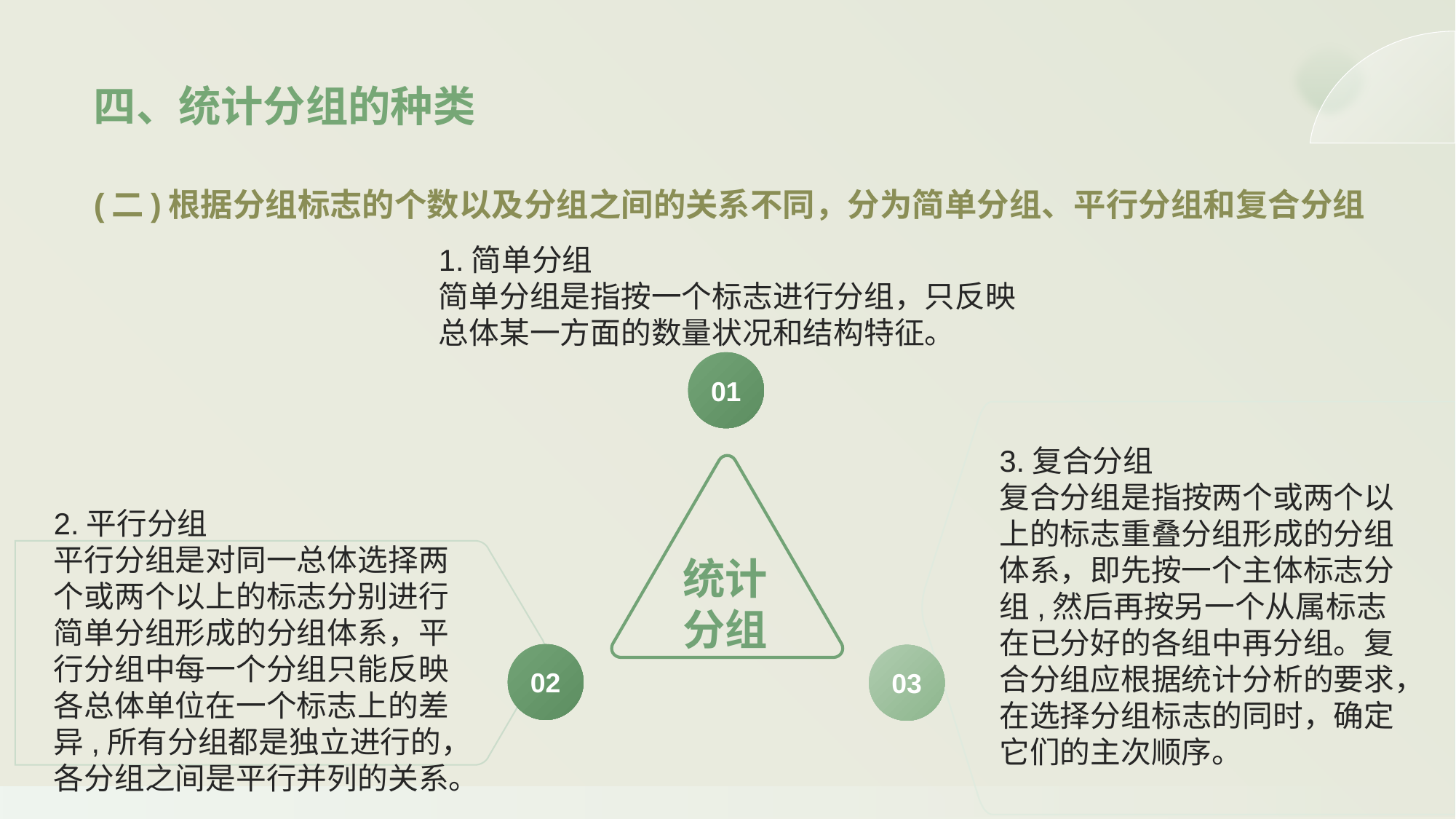

四、统计分组的种类
(二)根据分组标志的个数以及分组之间的关系不同，分为简单分组、平行分组和复合分组
1.简单分组
简单分组是指按一个标志进行分组，只反映总体某一方面的数量状况和结构特征。

01
3.复合分组
复合分组是指按两个或两个以上的标志重叠分组形成的分组体系，即先按一个主体标志分组,然后再按另一个从属标志在已分好的各组中再分组。复合分组应根据统计分析的要求，在选择分组标志的同时，确定它们的主次顺序。
统计分组
2.平行分组
平行分组是对同一总体选择两个或两个以上的标志分别进行简单分组形成的分组体系，平行分组中每一个分组只能反映各总体单位在一个标志上的差异,所有分组都是独立进行的，各分组之间是平行并列的关系。
02
03